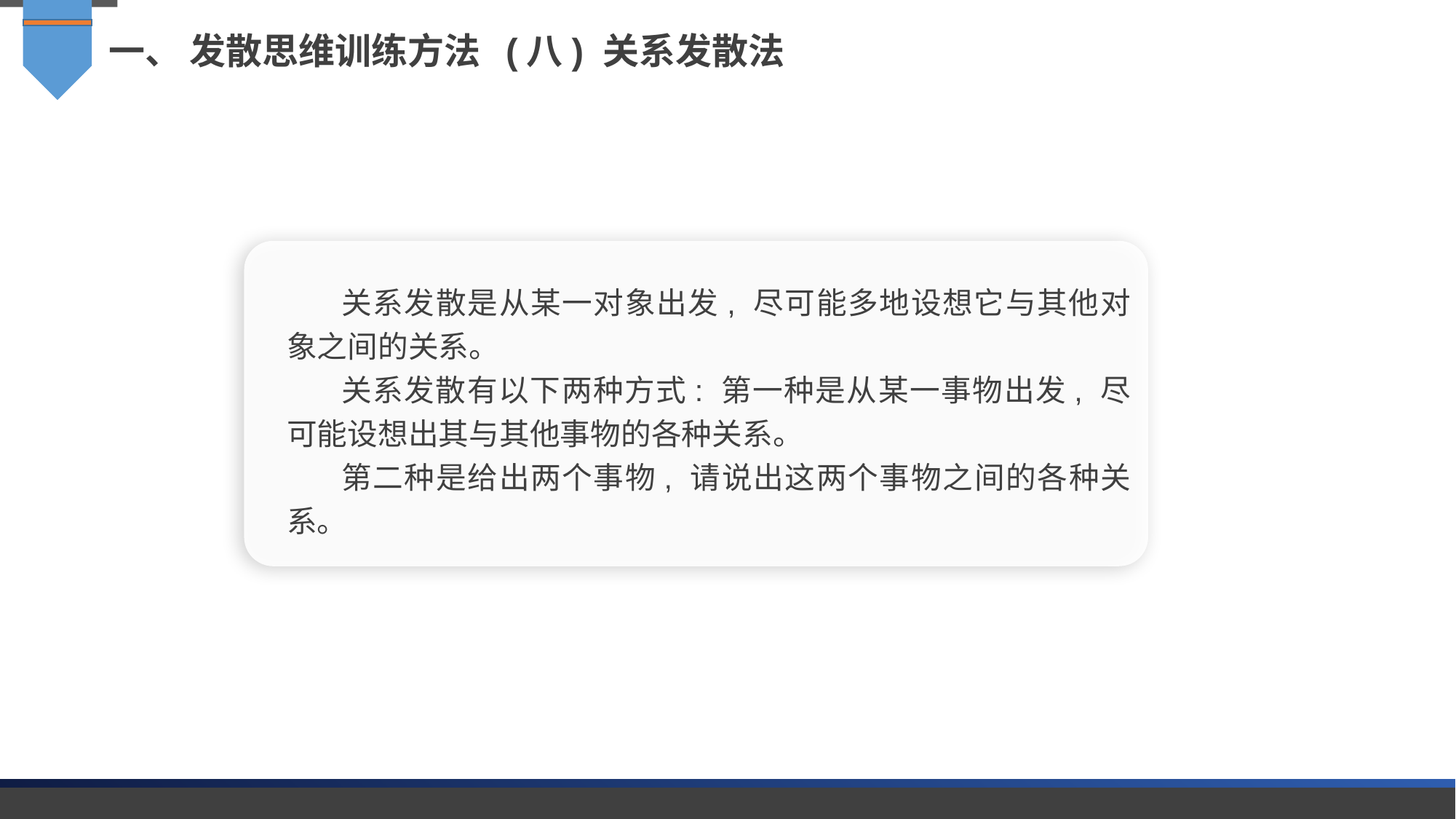

一、 发散思维训练方法  (八) 关系发散法

关系发散是从某一对象出发, 尽可能多地设想它与其他对象之间的关系。
关系发散有以下两种方式: 第一种是从某一事物出发, 尽可能设想出其与其他事物的各种关系。
第二种是给出两个事物, 请说出这两个事物之间的各种关系。